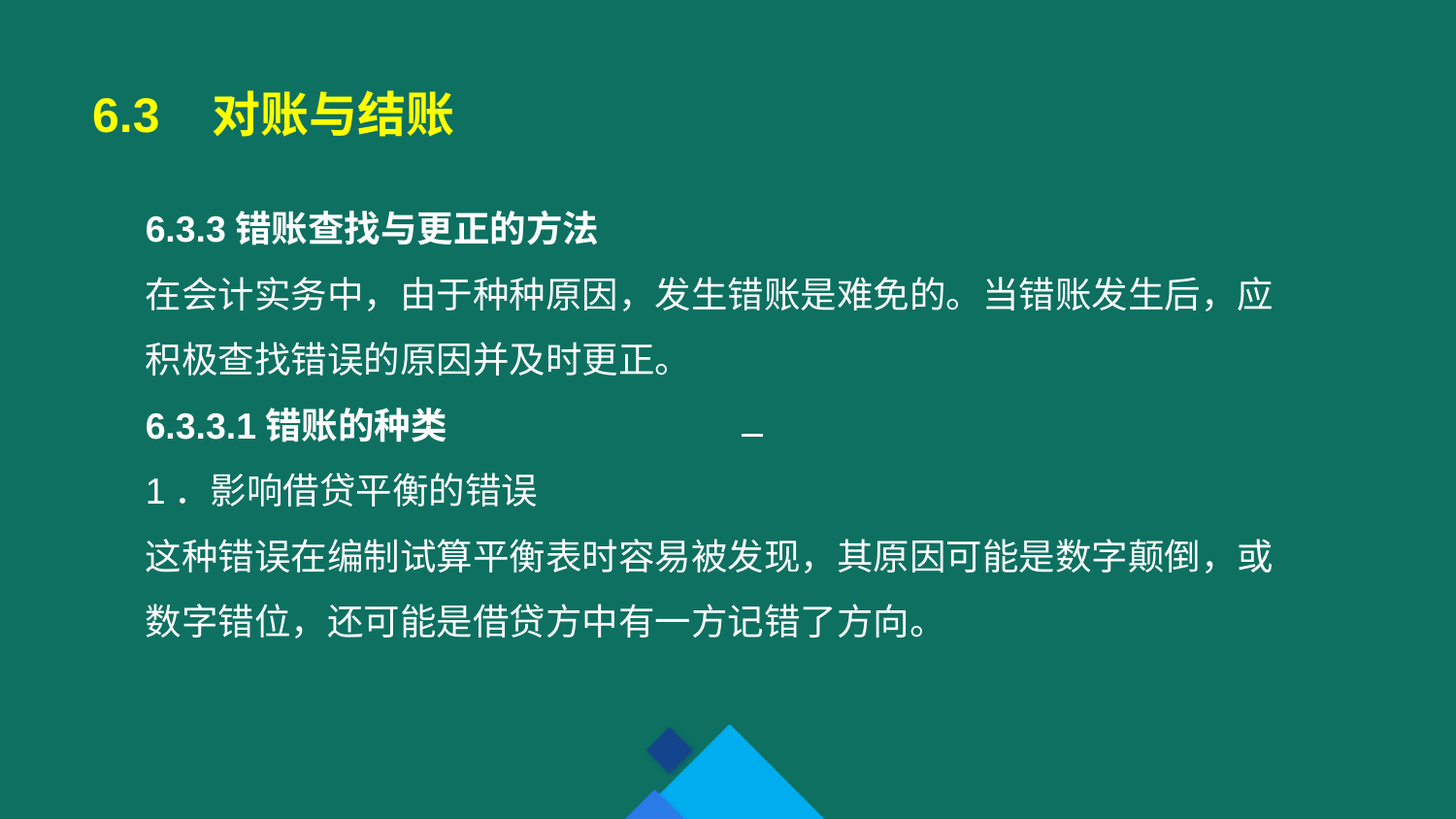

6.3   对账与结账

6.3.3错账查找与更正的方法
在会计实务中，由于种种原因，发生错账是难免的。当错账发生后，应积极查找错误的原因并及时更正。
6.3.3.1错账的种类
1．影响借贷平衡的错误
这种错误在编制试算平衡表时容易被发现，其原因可能是数字颠倒，或数字错位，还可能是借贷方中有一方记错了方向。